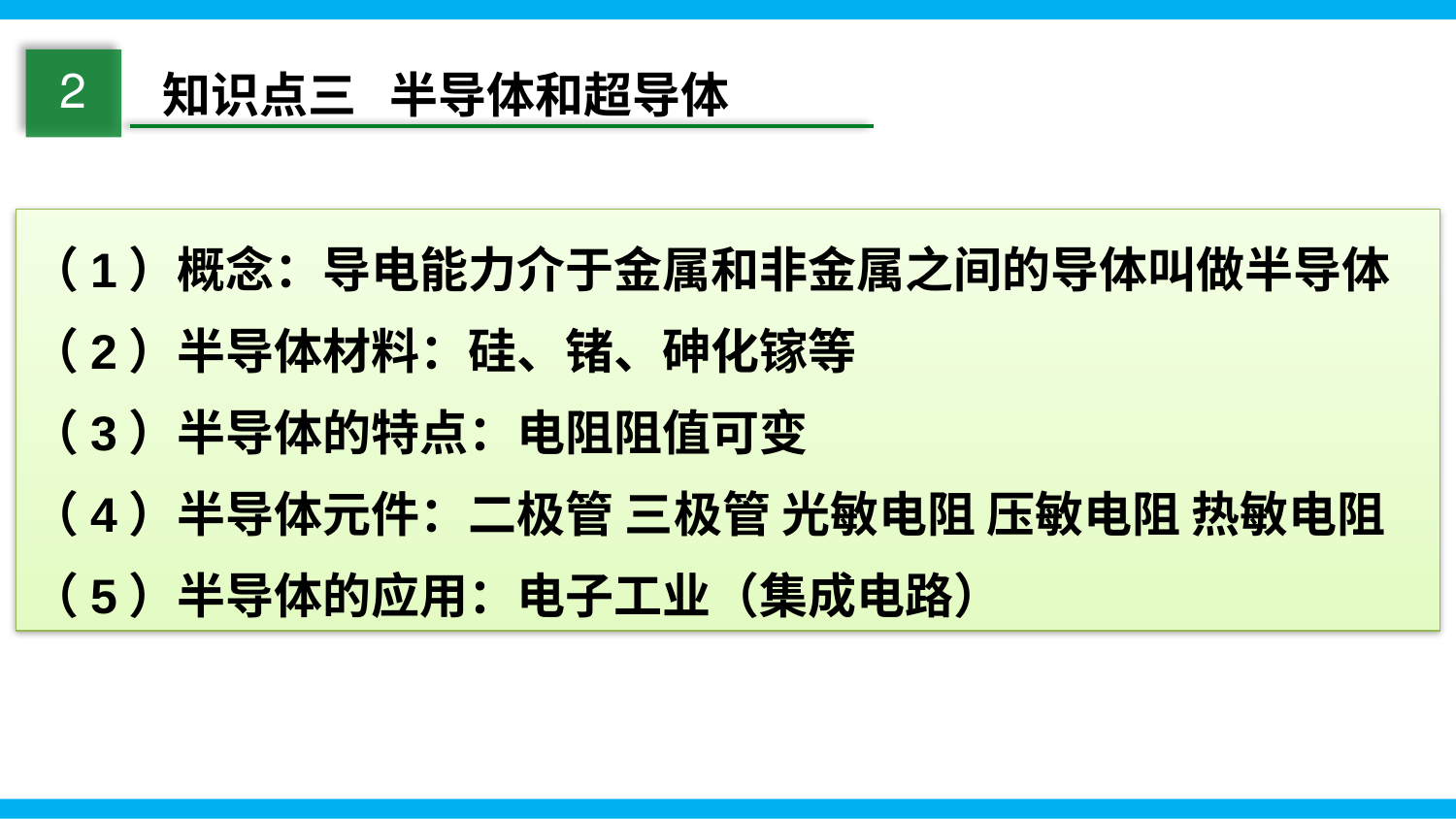

2
知识点三   半导体和超导体
（1）概念：导电能力介于金属和非金属之间的导体叫做半导体
（2）半导体材料：硅、锗、砷化镓等
（3）半导体的特点：电阻阻值可变
（4）半导体元件：二极管 三极管 光敏电阻 压敏电阻 热敏电阻
（5）半导体的应用：电子工业（集成电路）